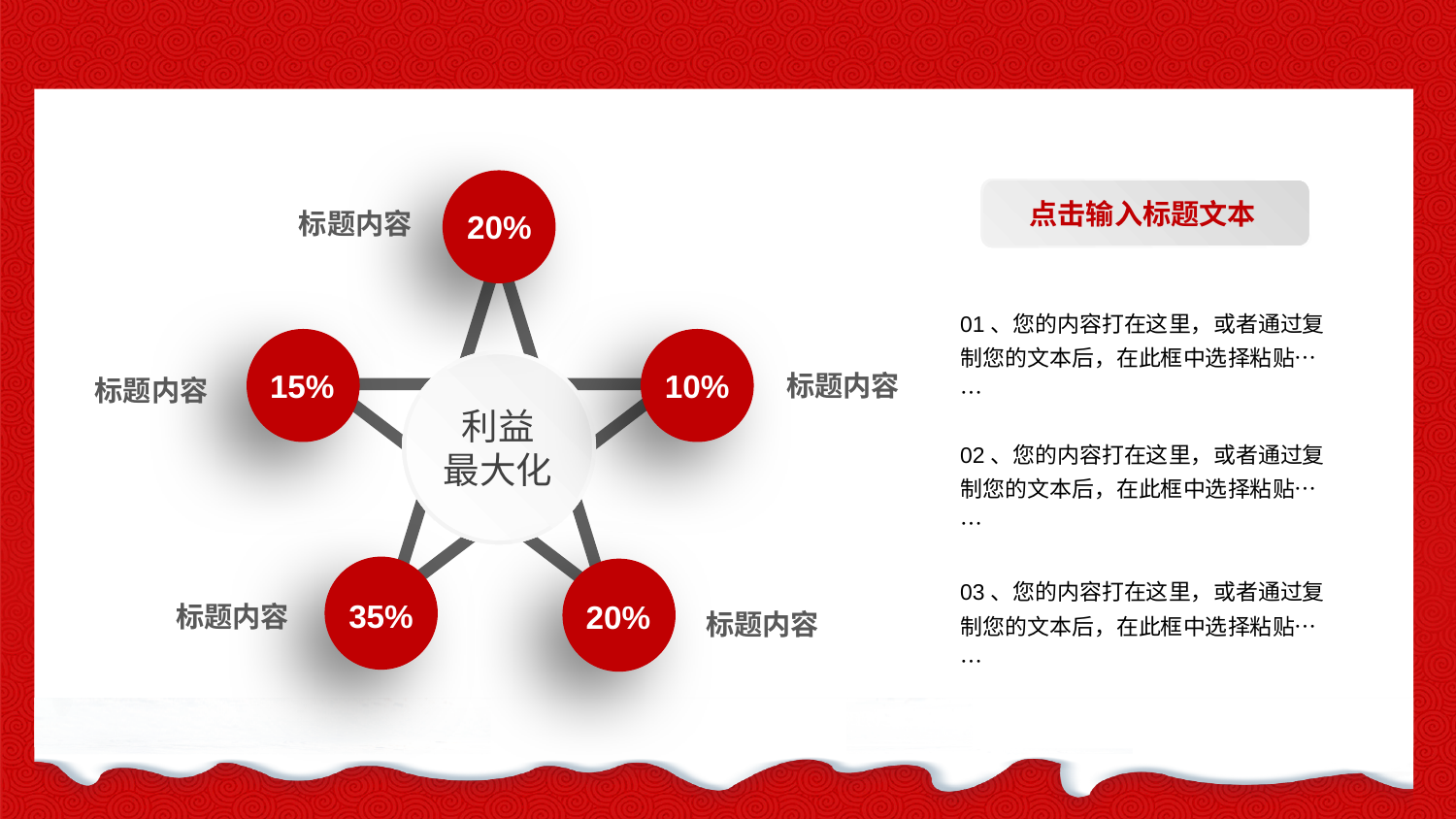

点击输入标题文本
标题内容
20%

01、您的内容打在这里，或者通过复制您的文本后，在此框中选择粘贴……

利益
最大化
标题内容
标题内容
15%
10%
02、您的内容打在这里，或者通过复制您的文本后，在此框中选择粘贴……

03、您的内容打在这里，或者通过复制您的文本后，在此框中选择粘贴……
标题内容
35%
20%
标题内容